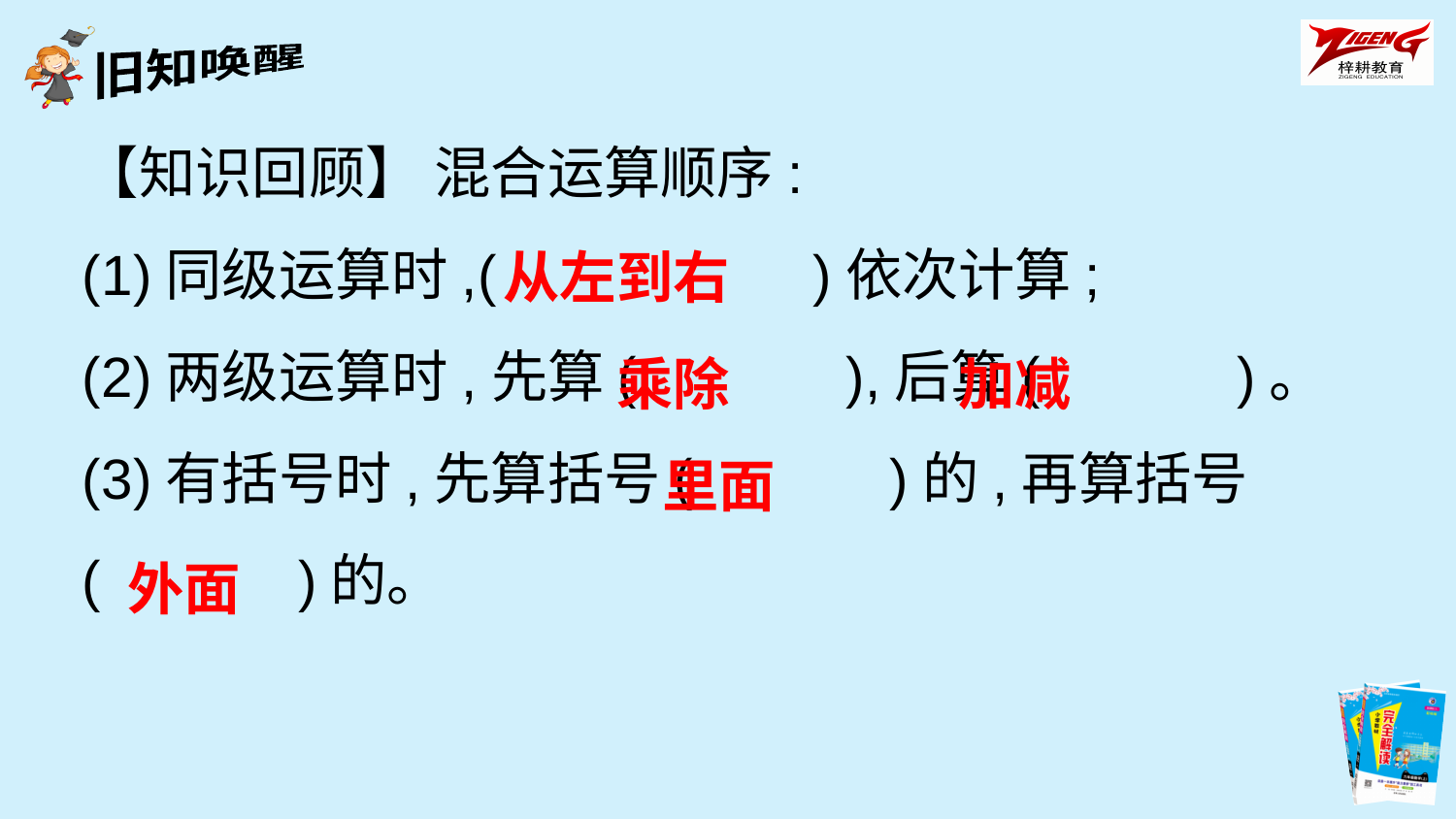

【知识回顾】 混合运算顺序:
(1)同级运算时,(　　     　　)依次计算;
(2)两级运算时,先算(　　 　),后算(　　　)。
(3)有括号时,先算括号(　　　)的,再算括号
(　　　)的。
从左到右
乘除
加减
里面
外面